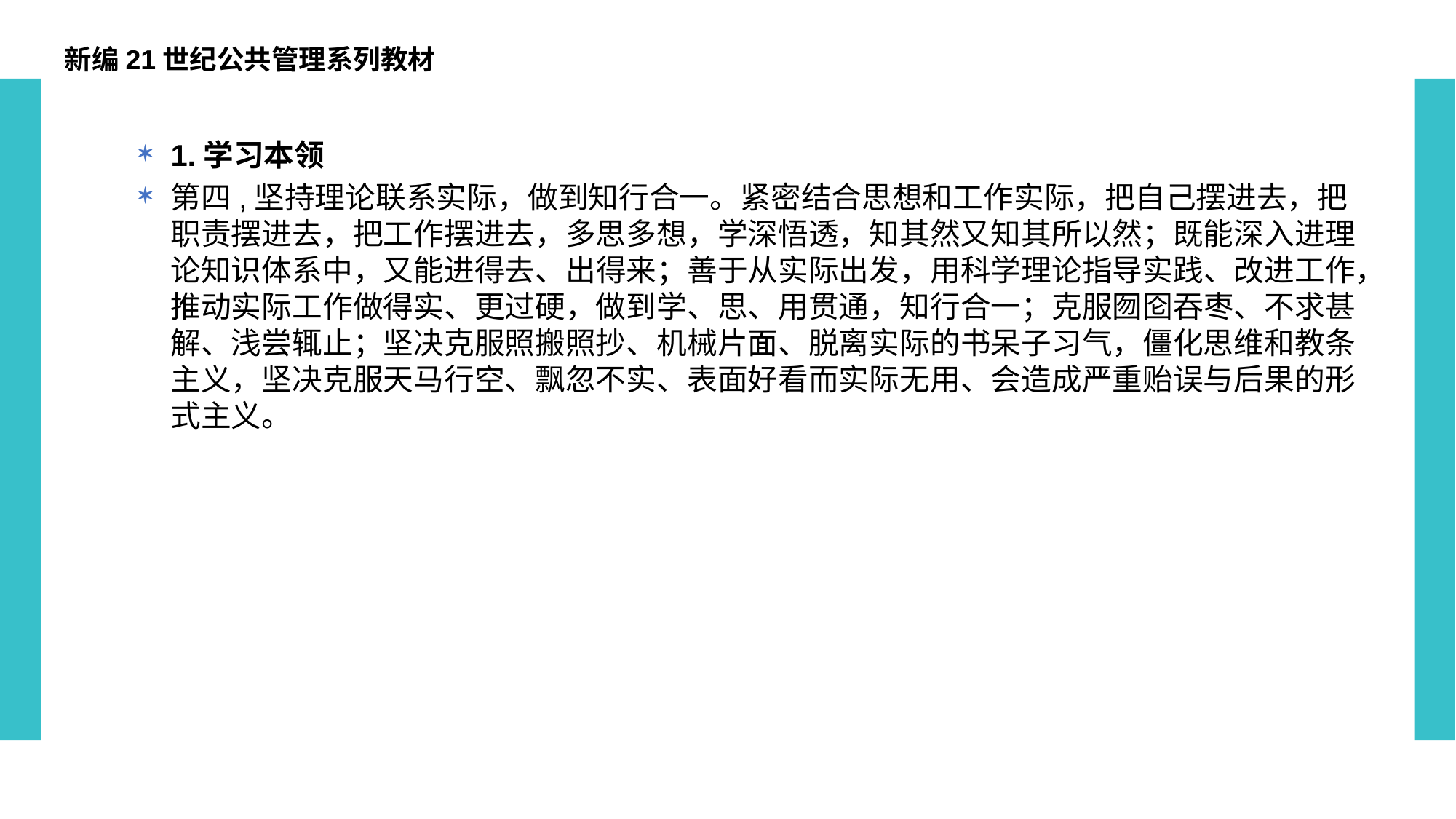

新编21世纪公共管理系列教材
1.学习本领
第四,坚持理论联系实际，做到知行合一。紧密结合思想和工作实际，把自己摆进去，把职责摆进去，把工作摆进去，多思多想，学深悟透，知其然又知其所以然；既能深入进理论知识体系中，又能进得去、出得来；善于从实际出发，用科学理论指导实践、改进工作，推动实际工作做得实、更过硬，做到学、思、用贯通，知行合一；克服囫囵吞枣、不求甚解、浅尝辄止；坚决克服照搬照抄、机械片面、脱离实际的书呆子习气，僵化思维和教条主义，坚决克服天马行空、飘忽不实、表面好看而实际无用、会造成严重贻误与后果的形式主义。